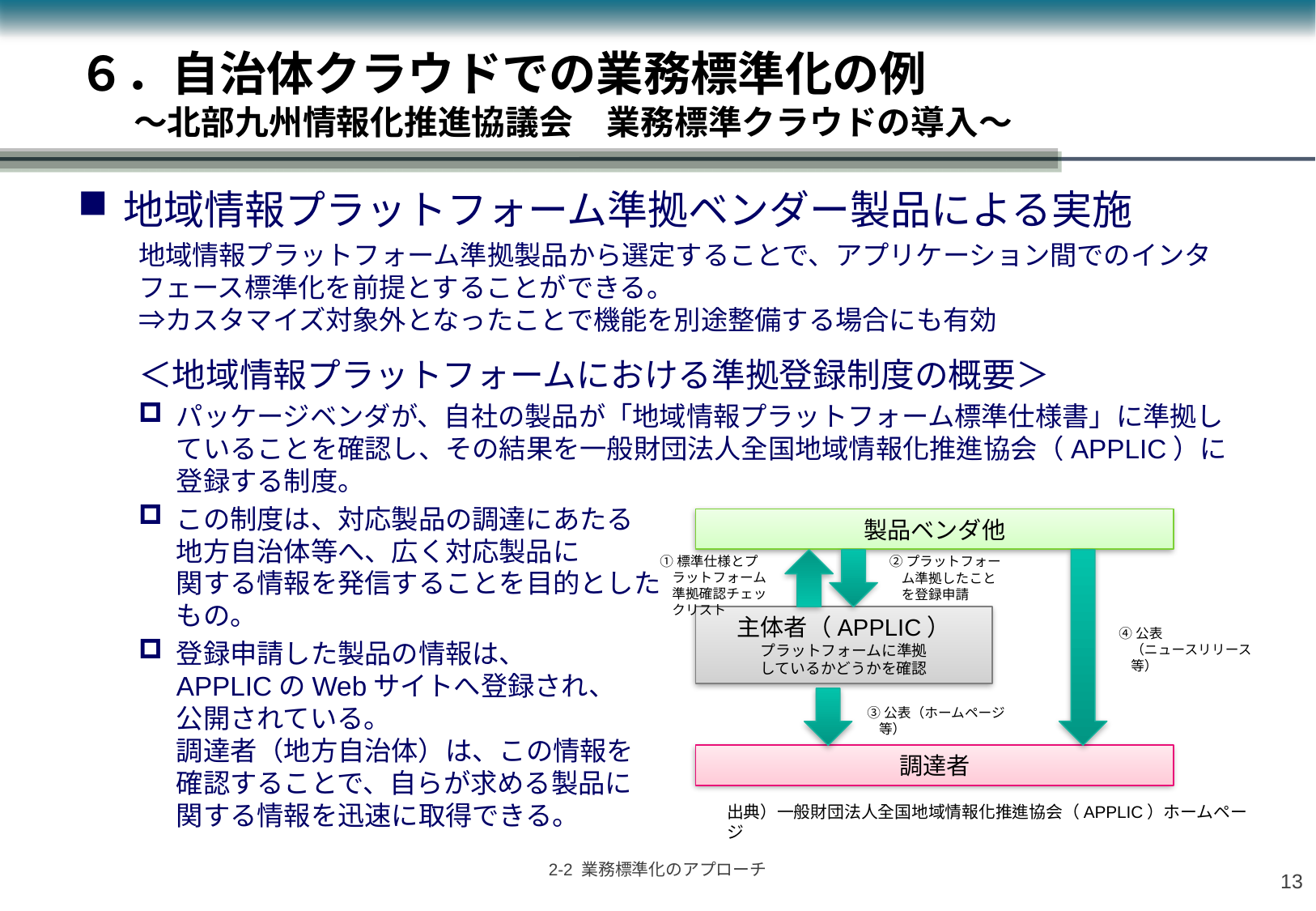

# ６．自治体クラウドでの業務標準化の例 　　　～北部九州情報化推進協議会　業務標準クラウドの導入～
地域情報プラットフォーム準拠ベンダー製品による実施
地域情報プラットフォーム準拠製品から選定することで、アプリケーション間でのインタフェース標準化を前提とすることができる。
⇒カスタマイズ対象外となったことで機能を別途整備する場合にも有効

＜地域情報プラットフォームにおける準拠登録制度の概要＞
パッケージベンダが、自社の製品が「地域情報プラットフォーム標準仕様書」に準拠していることを確認し、その結果を一般財団法人全国地域情報化推進協会（APPLIC）に登録する制度。
この制度は、対応製品の調達にあたる
地方自治体等へ、広く対応製品に
関する情報を発信することを目的とした
もの。
登録申請した製品の情報は、
APPLICのWebサイトへ登録され、
公開されている。
調達者（地方自治体）は、この情報を
確認することで、自らが求める製品に
関する情報を迅速に取得できる。
製品ベンダ他
①標準仕様とプラットフォーム準拠確認チェックリスト
②プラットフォーム準拠したことを登録申請

主体者（APPLIC）
プラットフォームに準拠
しているかどうかを確認
④公表
（ニュースリリース等）

③公表（ホームページ等）
調達者
出典）一般財団法人全国地域情報化推進協会（APPLIC）ホームページ
13
2-2 業務標準化のアプローチ